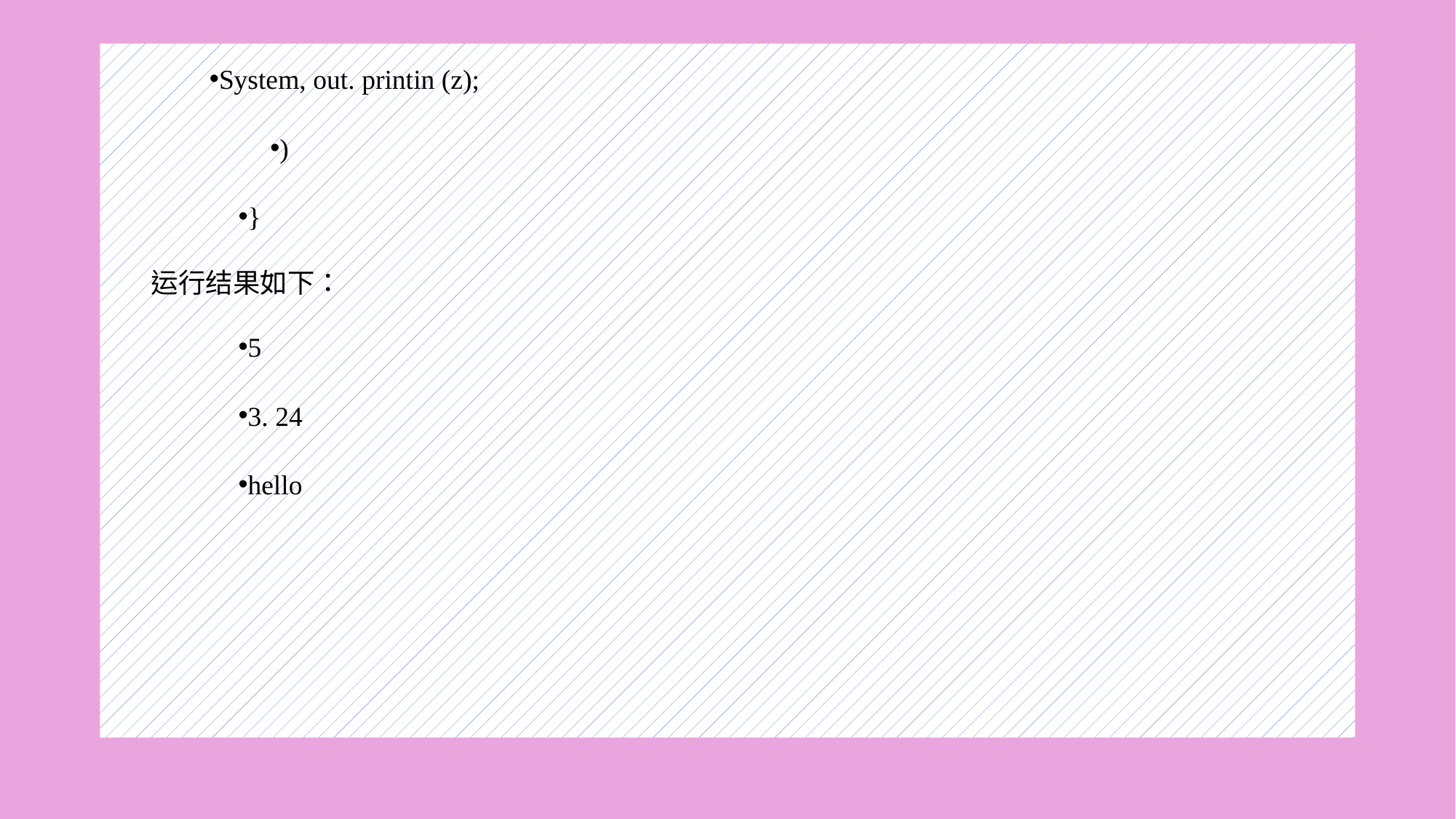

#
System, out. printin (z);
)
}
 运行结果如下：
5
3. 24
hello